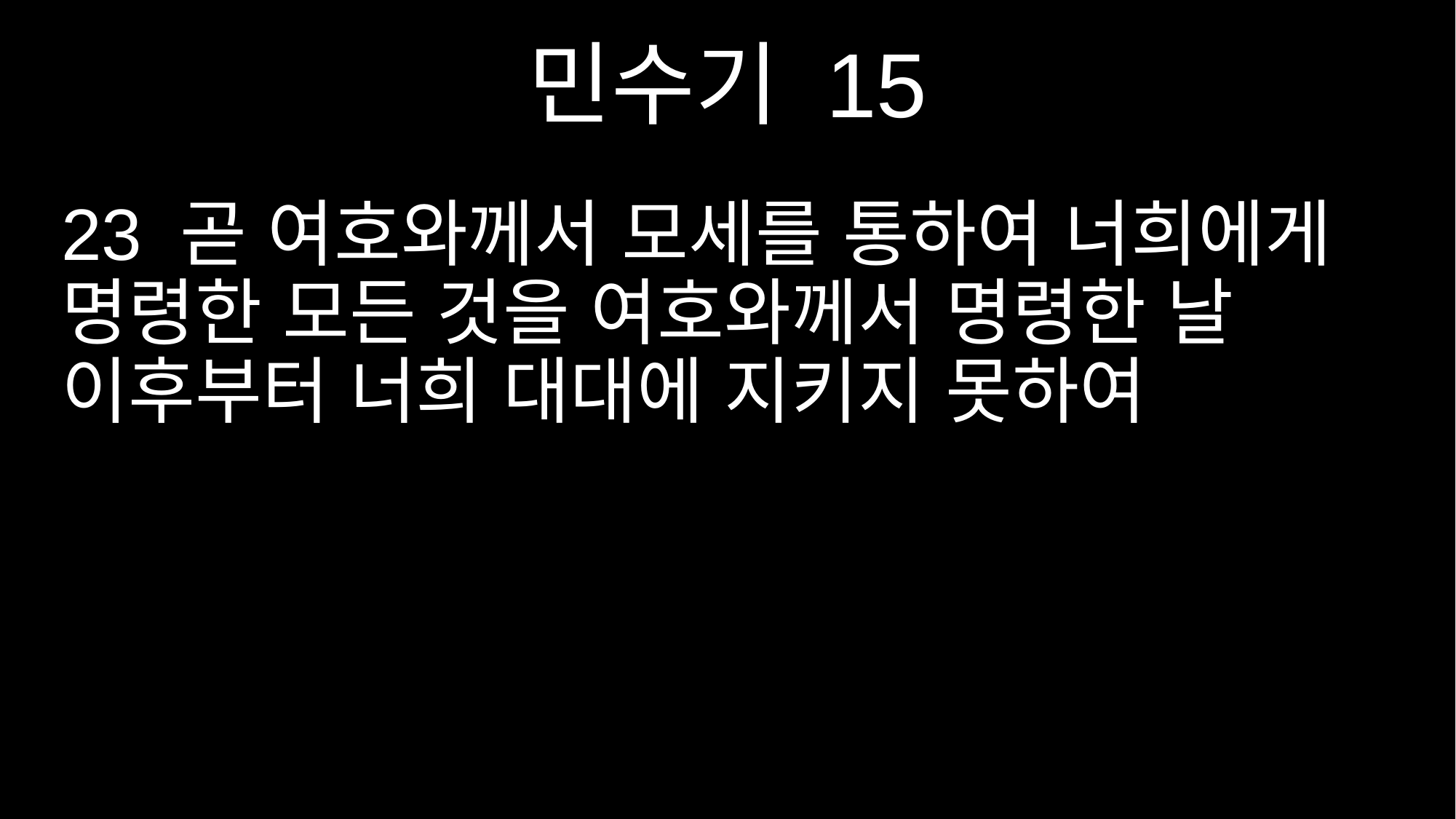

민수기 15
23 곧 여호와께서 모세를 통하여 너희에게 명령한 모든 것을 여호와께서 명령한 날 이후부터 너희 대대에 지키지 못하여